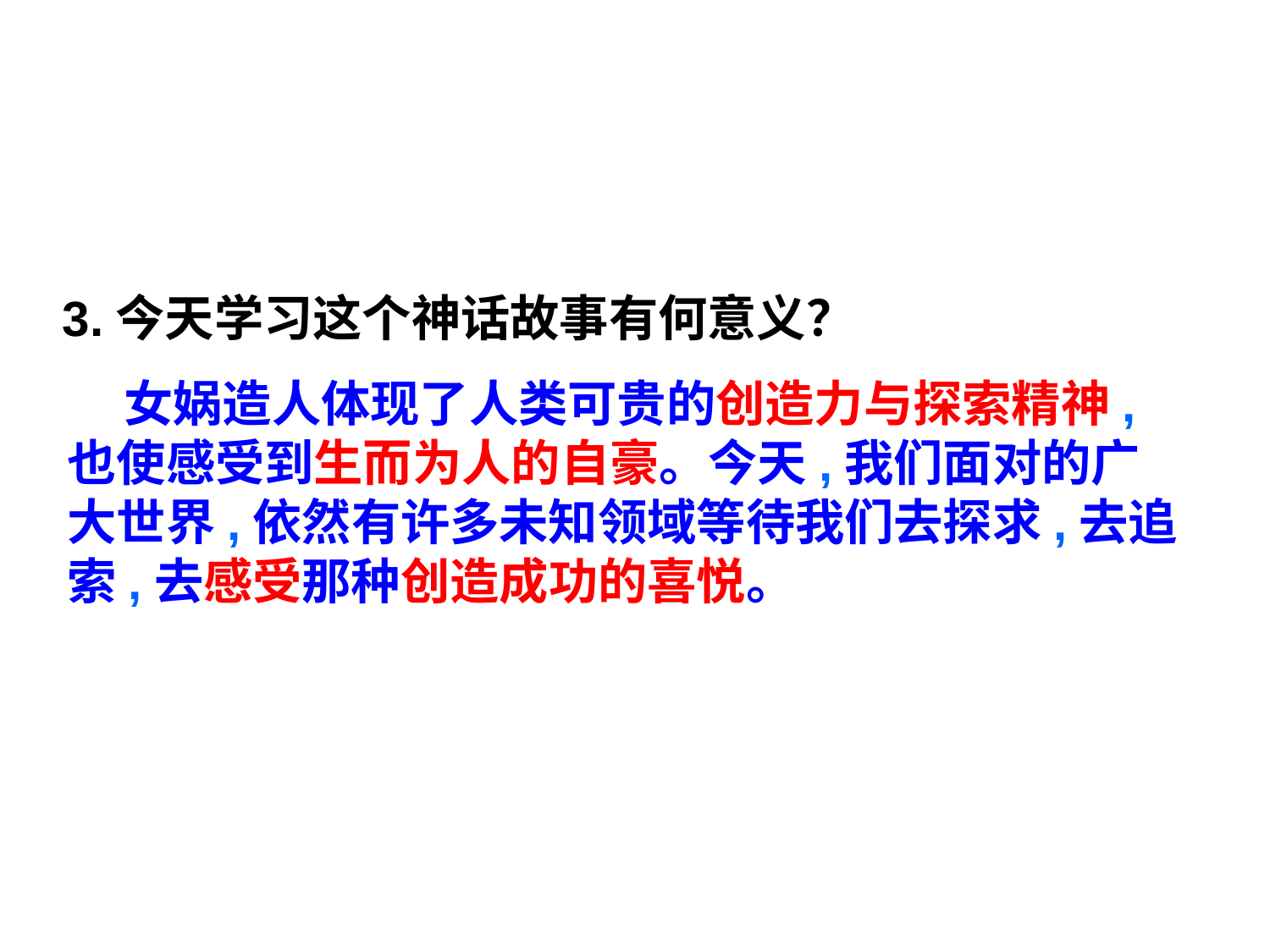

3.今天学习这个神话故事有何意义？
    女娲造人体现了人类可贵的创造力与探索精神,也使感受到生而为人的自豪。今天,我们面对的广大世界,依然有许多未知领域等待我们去探求,去追索,去感受那种创造成功的喜悦。